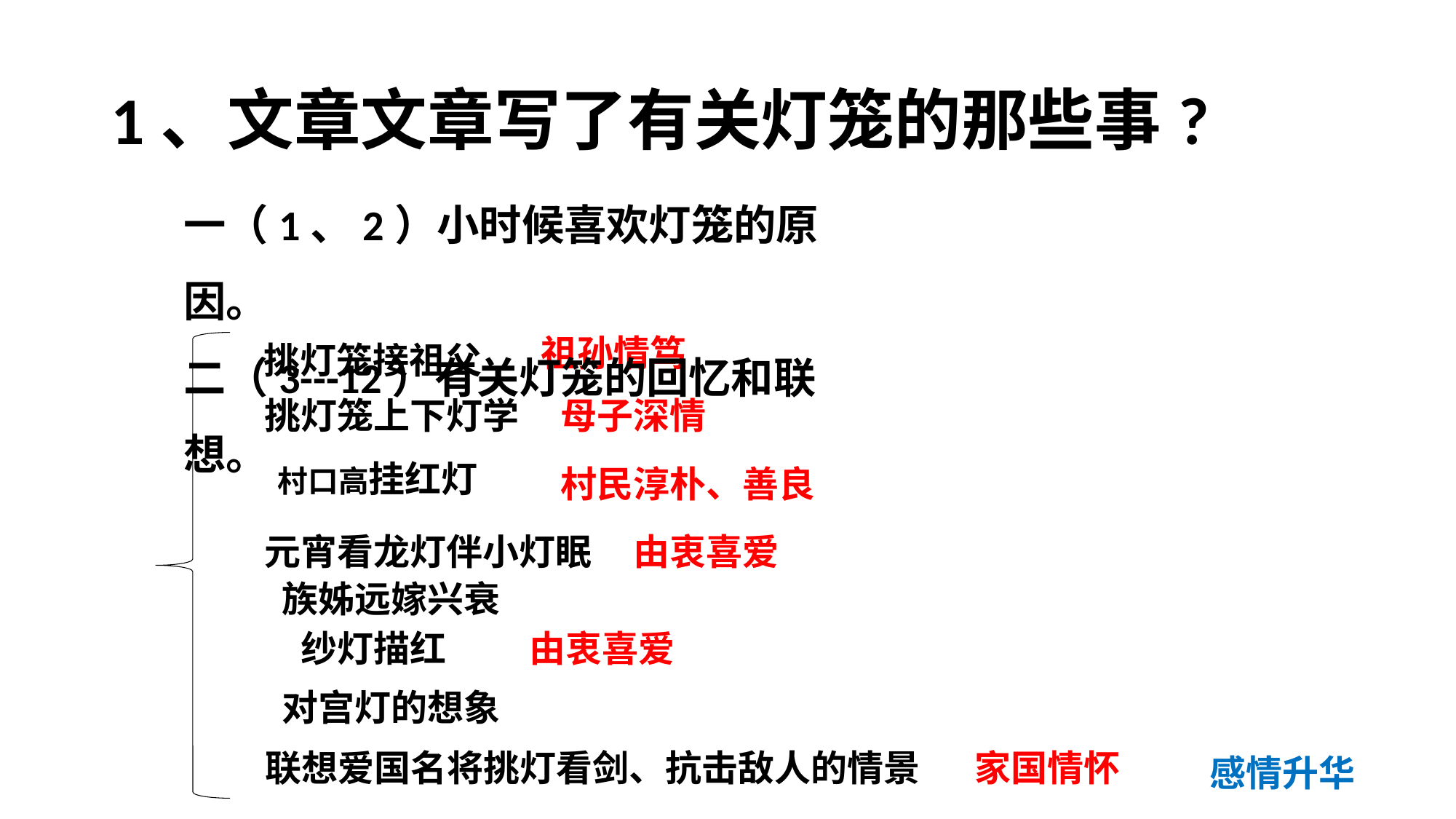

# 1、文章文章写了有关灯笼的那些事?
一（1、2）小时候喜欢灯笼的原因。
二（3---12）有关灯笼的回忆和联想。
祖孙情笃

挑灯笼接祖父
母子深情
挑灯笼上下灯学
村口高挂红灯
村民淳朴、善良
元宵看龙灯伴小灯眠
由衷喜爱
族姊远嫁兴衰
纱灯描红
由衷喜爱
对宫灯的想象
联想爱国名将挑灯看剑、抗击敌人的情景
家国情怀
感情升华